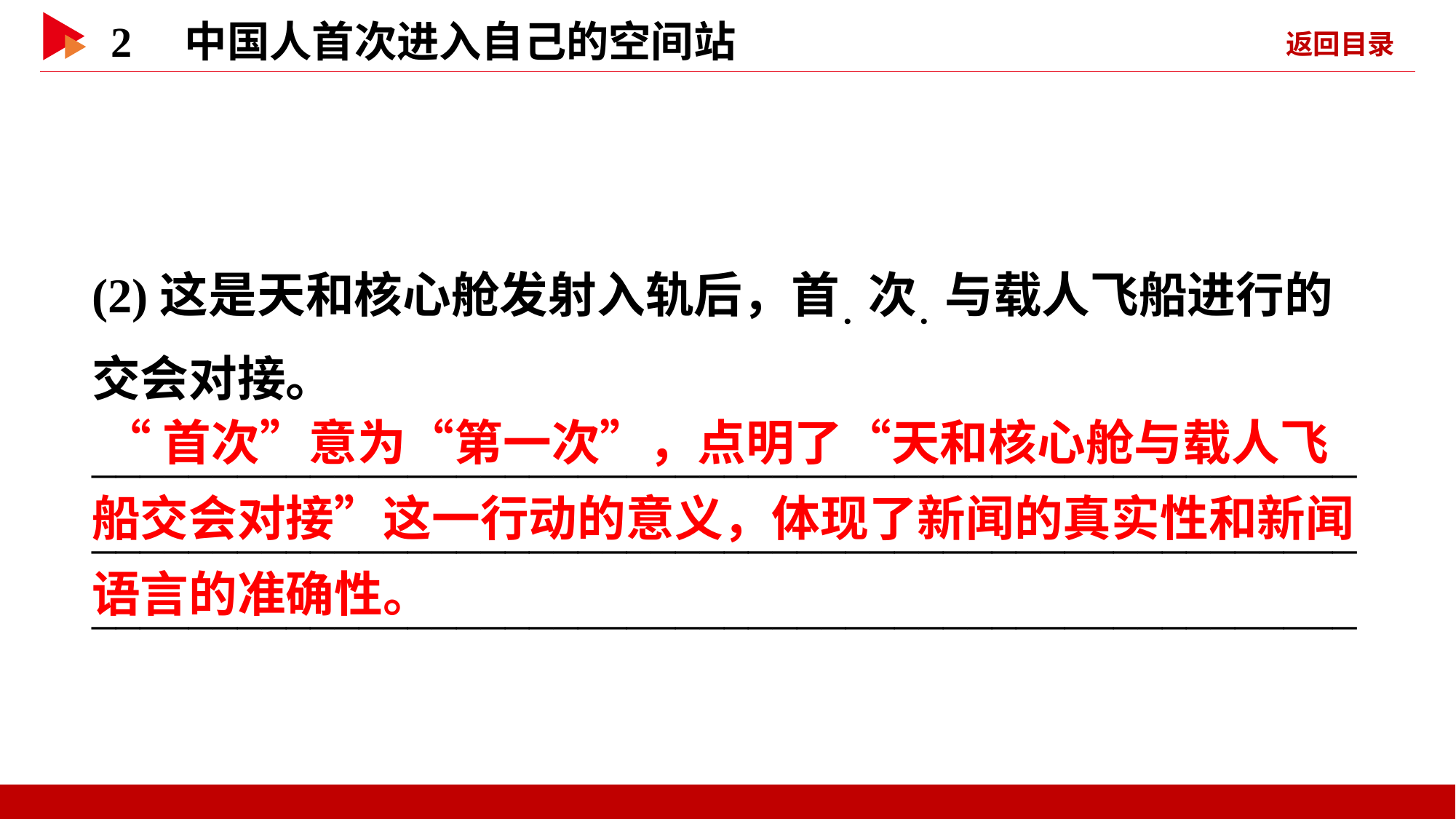

(2)这是天和核心舱发射入轨后，首．次．与载人飞船进行的交会对接。
____________________________________________________________________________________________________________________________________________________________
 “首次”意为“第一次”，点明了“天和核心舱与载人飞船交会对接”这一行动的意义，体现了新闻的真实性和新闻语言的准确性。